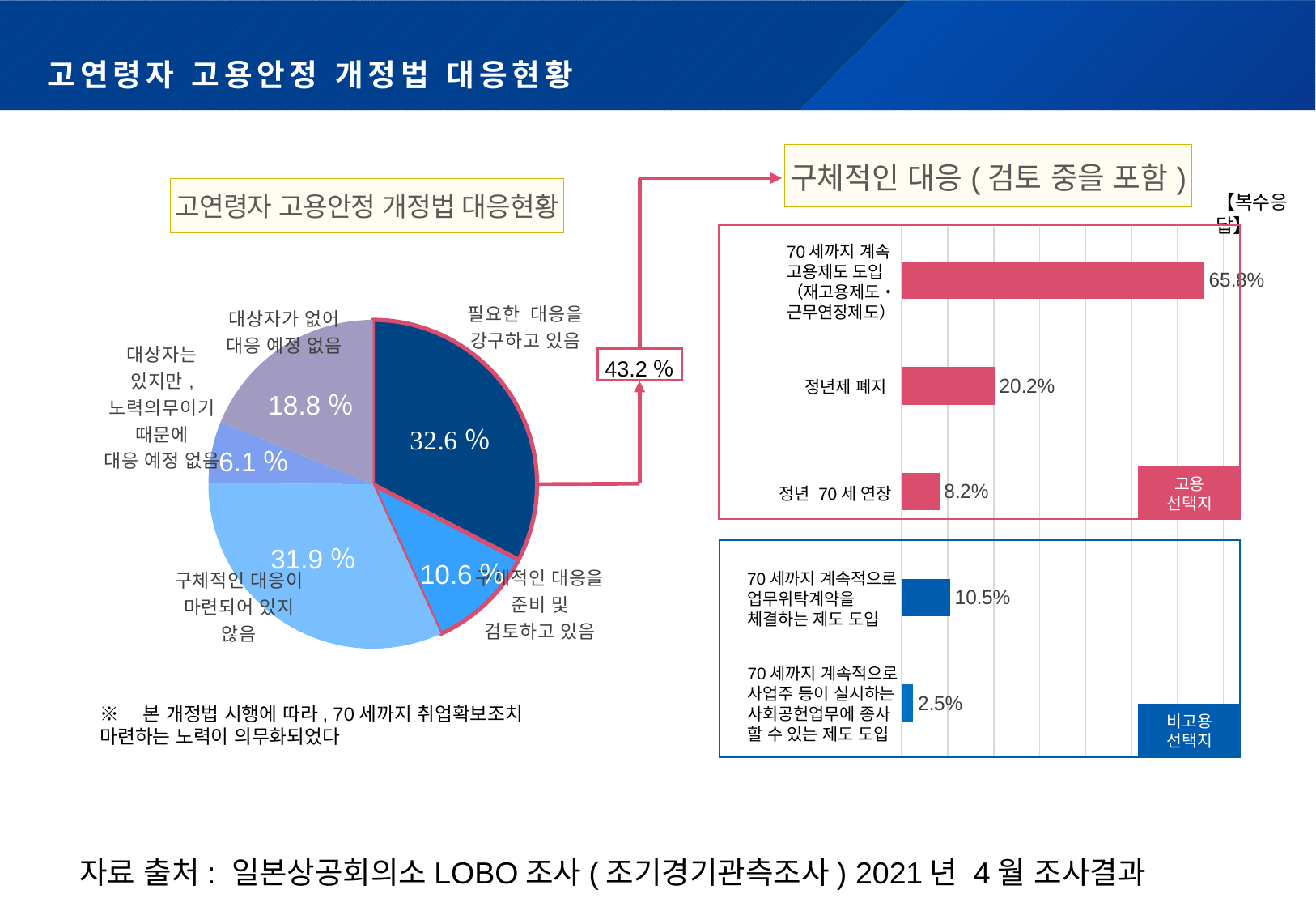

# 고연령자 고용안정 개정법 대응현황

### Chart: 구체적인 대응(검토 중을 포함)

| Category | 系列 1 |
|---|---|
| 70歳までの継続
雇用制度の導入
（再雇用制度・
勤務延長制度） | 0.658 |
| 定年制の廃止 | 0.202 |
| 70歳までの定年引上げ | 0.082 |
| 70歳まで継続的に
業務委託契約を
締結する制度の導入 | 0.105 |
| 70歳まで継続的に
事業主等が実施する
社会貢献事業に従事
できる制度の導入 | 0.025 |

### Chart: 고연령자 고용안정 개정법 대응현황

| Category | 改正高年齢者雇用安定法への対応状況 |
|---|---|
| 必要な対応を
講じている | 0.326 |
| 具体的な対応を
準備・検討中 | 0.106 |
| 具体的な対応は
できていない | 0.319 |
| 対象となる
社員はいるが、
努力義務のため、
対応予定はない | 0.061 |
| 対象となる社員が
いないため、
対応予定はない | 0.188 |
【복수응답】

70세까지 계속
고용제도 도입
（재고용제도・
근무연장제도）
43.2％
정년제 폐지
18.8％
6.1％
고용
선택지
정년 70세 연장
31.9％

10.6％
70세까지 계속적으로
업무위탁계약을
체결하는 제도 도입
70세까지 계속적으로
사업주 등이 실시하는
사회공헌업무에 종사
할 수 있는 제도 도입
※　본 개정법 시행에 따라, 70세까지 취업확보조치 마련하는 노력이 의무화되었다
비고용
선택지
자료 출처: 일본상공회의소LOBO조사(조기경기관측조사) 2021년 4월 조사결과